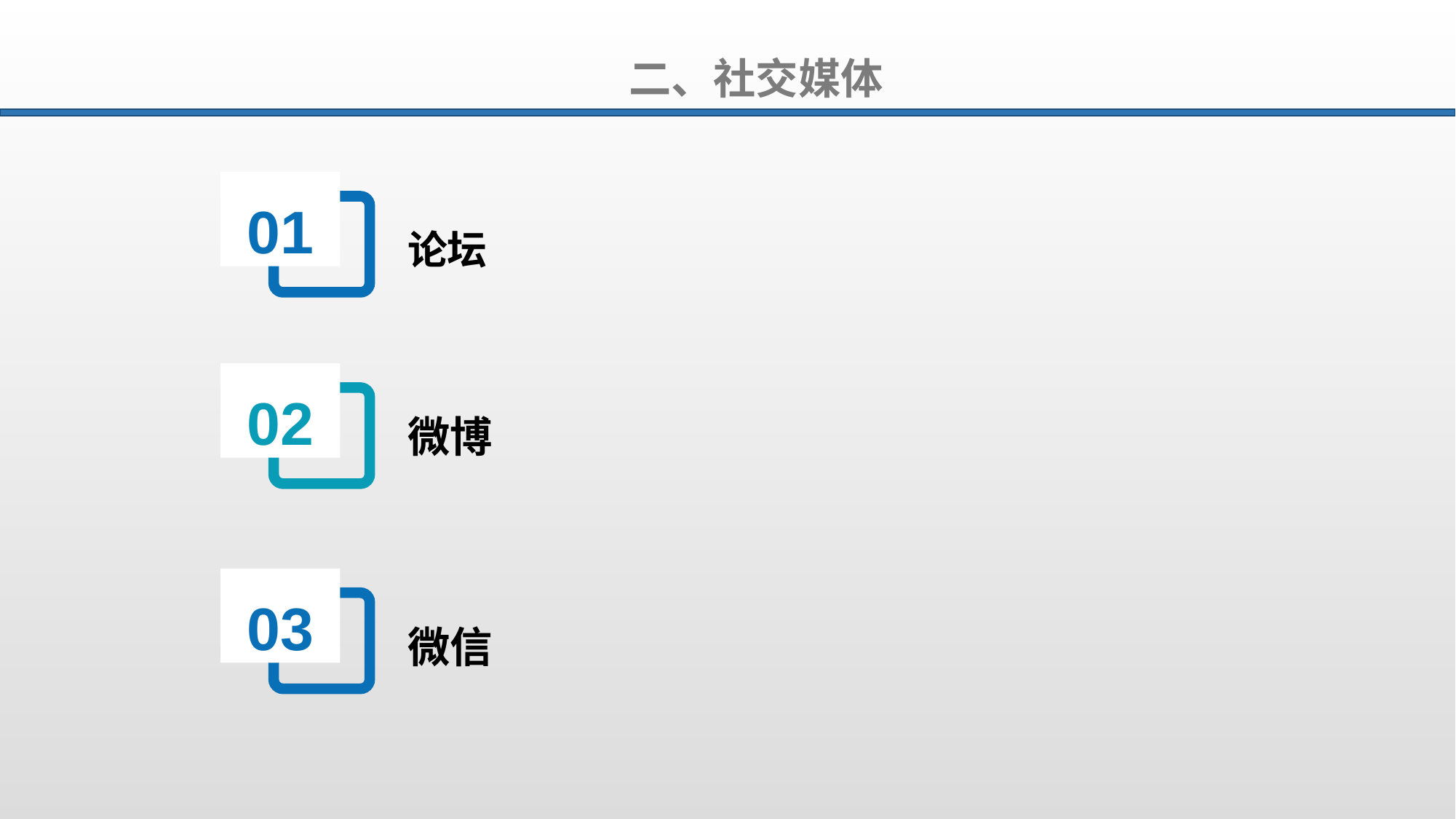

二、社交媒体

01

论坛
02

微博
03

微信